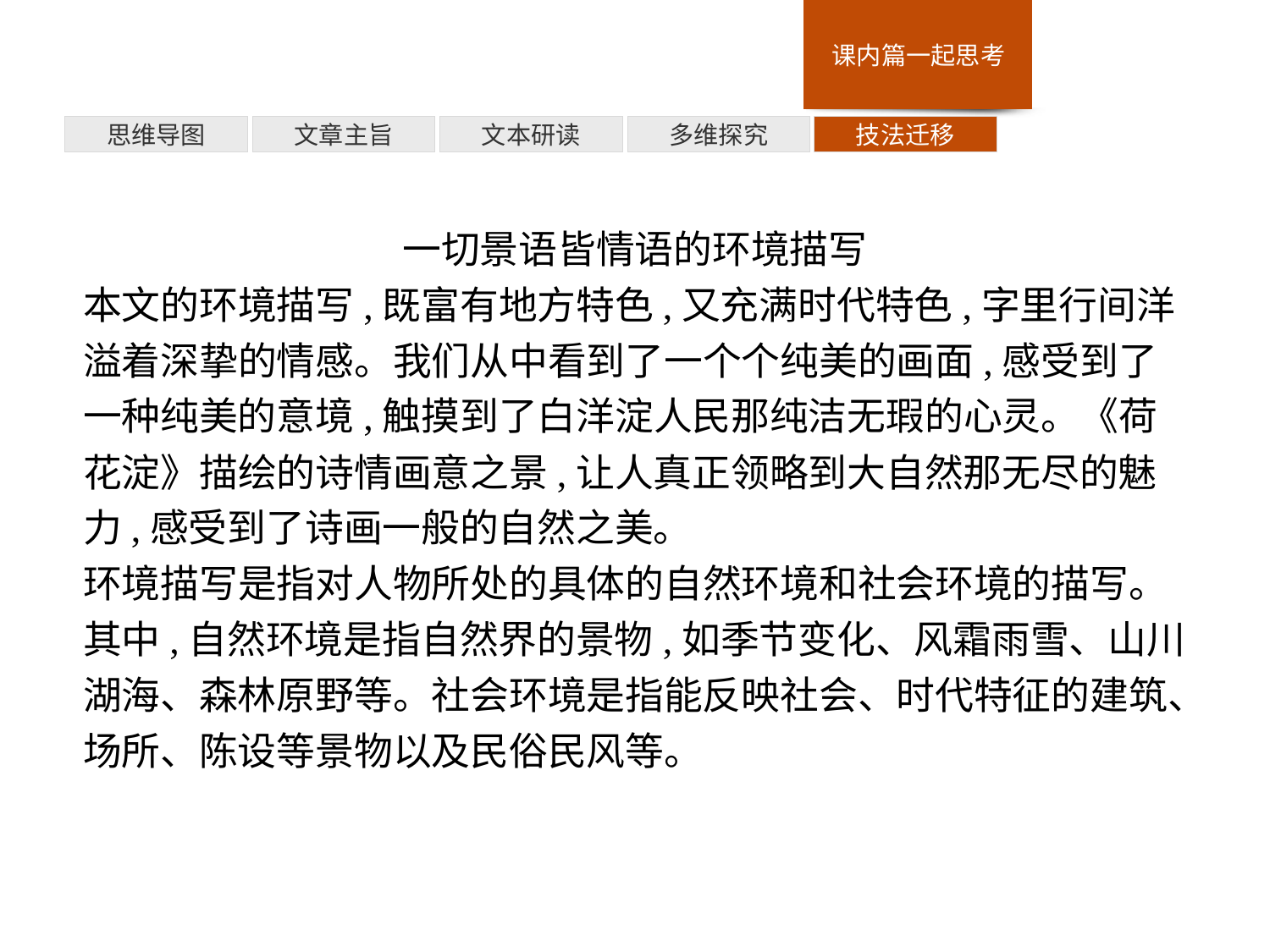

多维探究
思维导图
文章主旨
文本研读
技法迁移
一切景语皆情语的环境描写
本文的环境描写,既富有地方特色,又充满时代特色,字里行间洋溢着深挚的情感。我们从中看到了一个个纯美的画面,感受到了一种纯美的意境,触摸到了白洋淀人民那纯洁无瑕的心灵。《荷花淀》描绘的诗情画意之景,让人真正领略到大自然那无尽的魅力,感受到了诗画一般的自然之美。
环境描写是指对人物所处的具体的自然环境和社会环境的描写。其中,自然环境是指自然界的景物,如季节变化、风霜雨雪、山川湖海、森林原野等。社会环境是指能反映社会、时代特征的建筑、场所、陈设等景物以及民俗民风等。